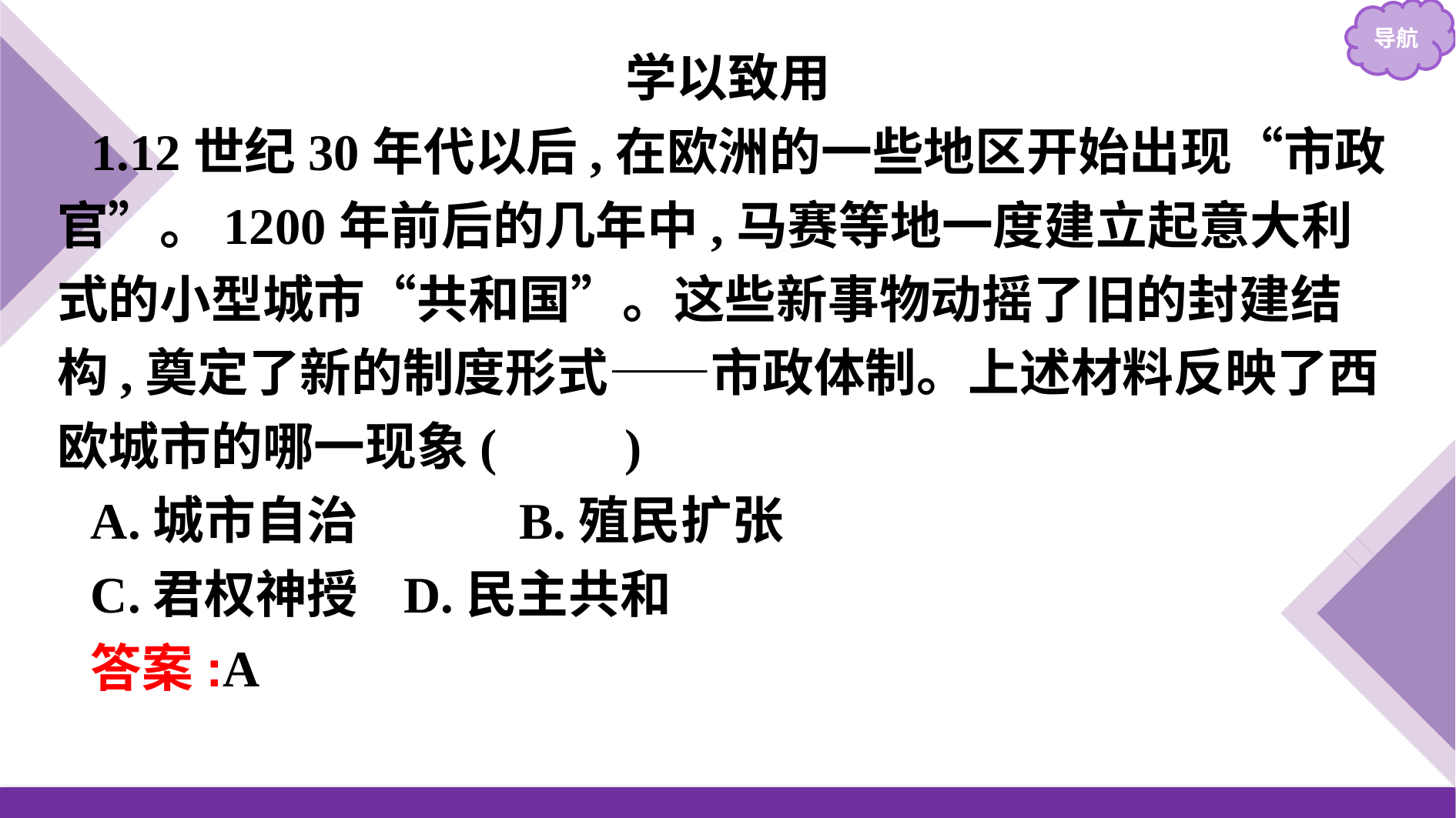

学以致用
1.12世纪30年代以后,在欧洲的一些地区开始出现“市政官”。1200年前后的几年中,马赛等地一度建立起意大利式的小型城市“共和国”。这些新事物动摇了旧的封建结构,奠定了新的制度形式——市政体制。上述材料反映了西欧城市的哪一现象(　　)
A.城市自治　	B.殖民扩张
C.君权神授	D.民主共和
答案:A